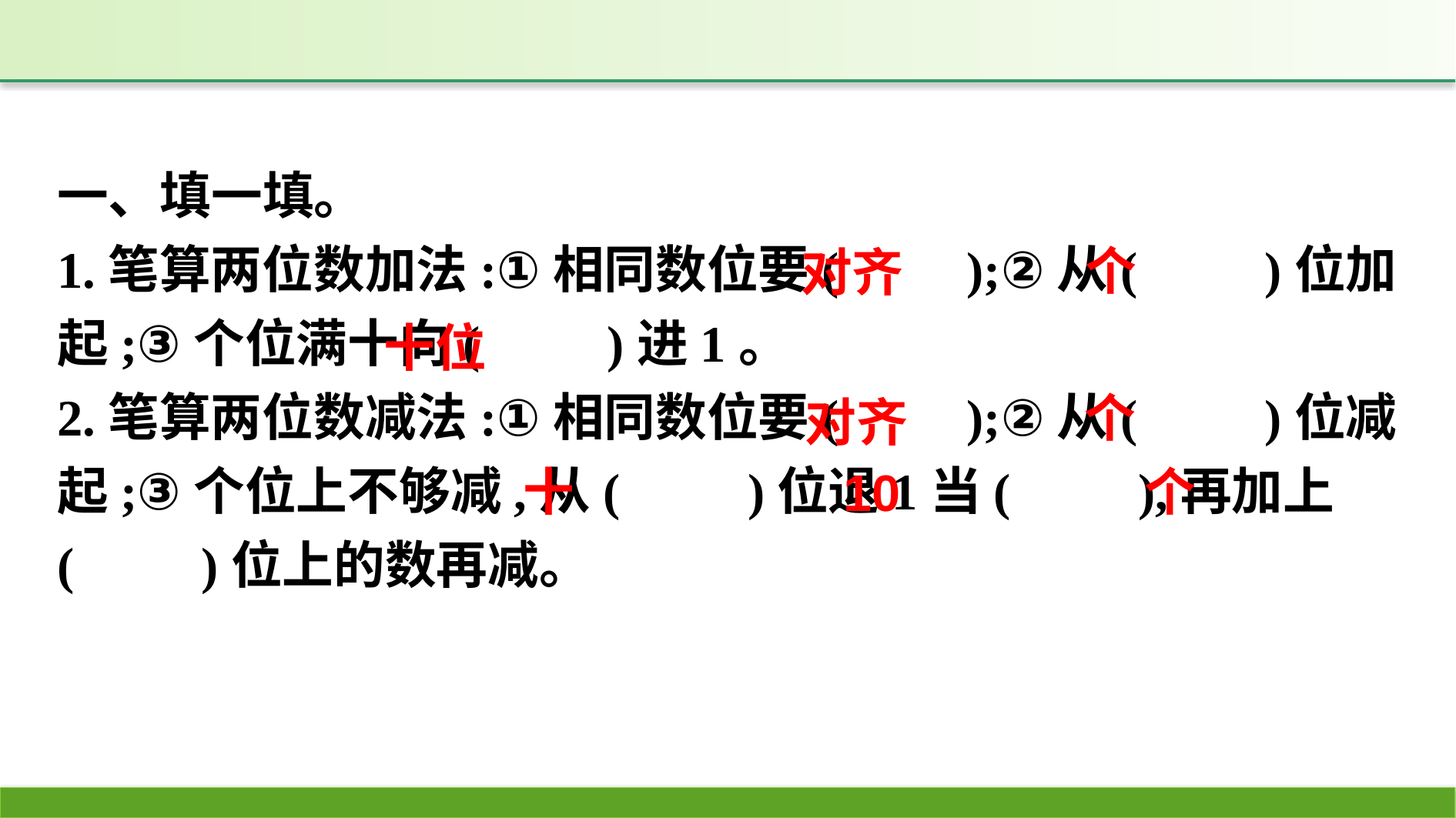

一、填一填。
1.笔算两位数加法:①相同数位要(　　);②从(　　)位加起;③个位满十向(　　)进1。
2.笔算两位数减法:①相同数位要(　　);②从(　　)位减起;③个位上不够减,从(　　)位退1当(　　),再加上(　　)位上的数再减。
个
对齐
十位
个
对齐
十
个
10